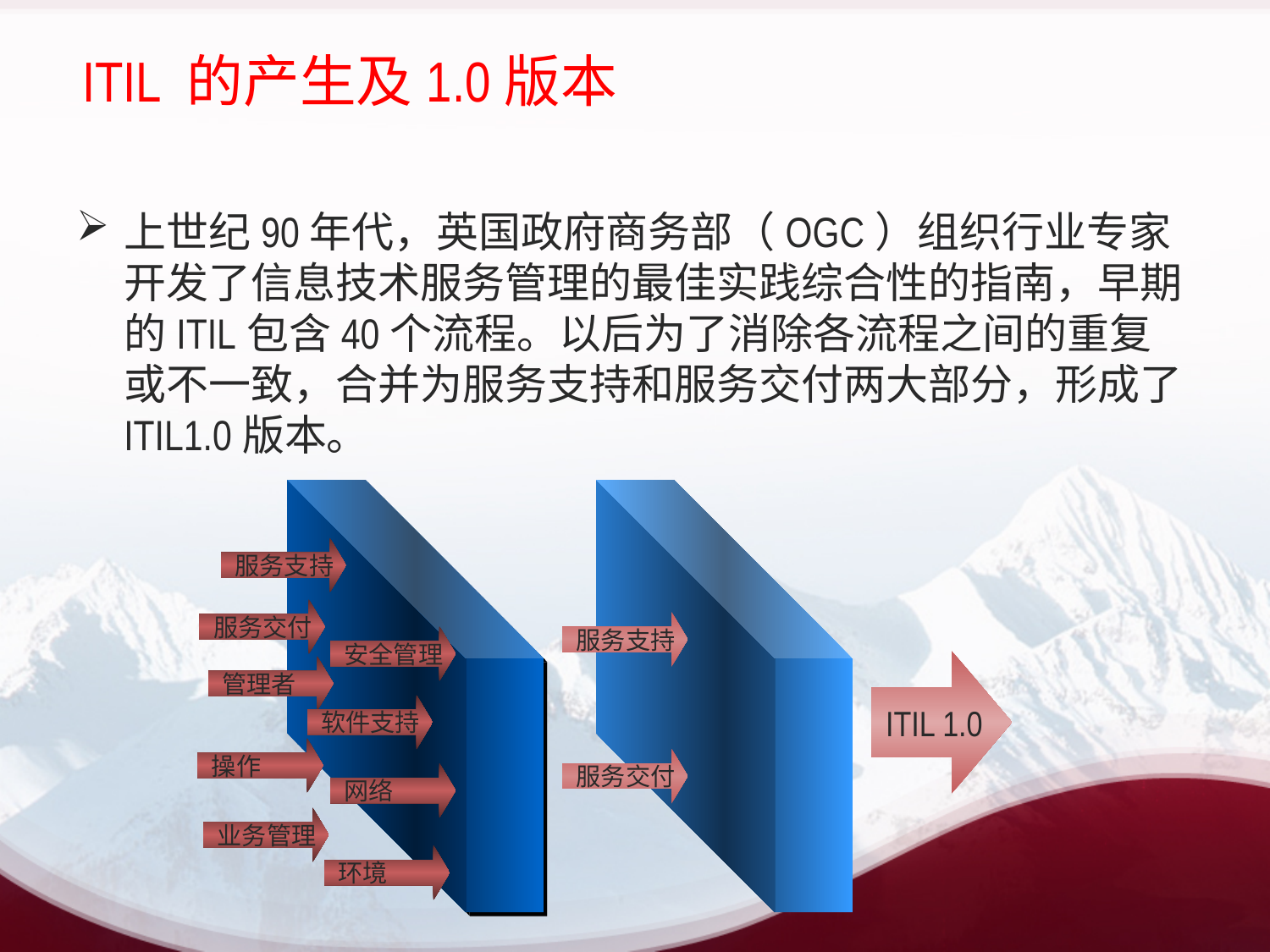

# ITIL 的产生及1.0版本
上世纪90年代，英国政府商务部（OGC）组织行业专家开发了信息技术服务管理的最佳实践综合性的指南，早期的ITIL包含40个流程。以后为了消除各流程之间的重复或不一致，合并为服务支持和服务交付两大部分，形成了ITIL1.0版本。

服务支持
服务交付
安全管理
管理者
软件支持
操作
网络
环境
服务支持
服务交付
ITIL 1.0
业务管理